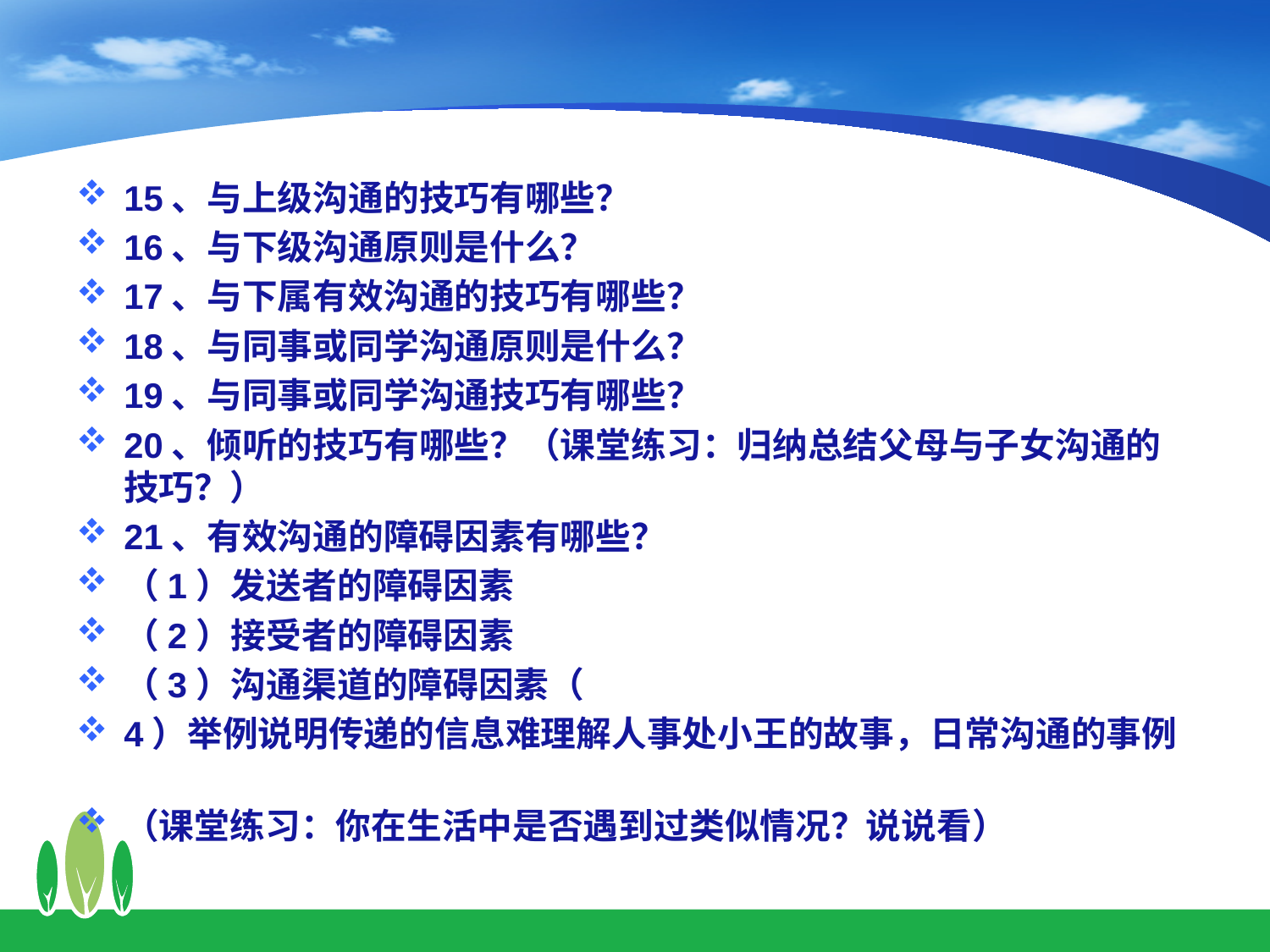

15、与上级沟通的技巧有哪些？
16、与下级沟通原则是什么？
17、与下属有效沟通的技巧有哪些？
18、与同事或同学沟通原则是什么？
19、与同事或同学沟通技巧有哪些？
20、倾听的技巧有哪些？（课堂练习：归纳总结父母与子女沟通的技巧？）
21、有效沟通的障碍因素有哪些？
（1）发送者的障碍因素
（2）接受者的障碍因素
（3）沟通渠道的障碍因素（
4）举例说明传递的信息难理解人事处小王的故事，日常沟通的事例
（课堂练习：你在生活中是否遇到过类似情况？说说看）

69